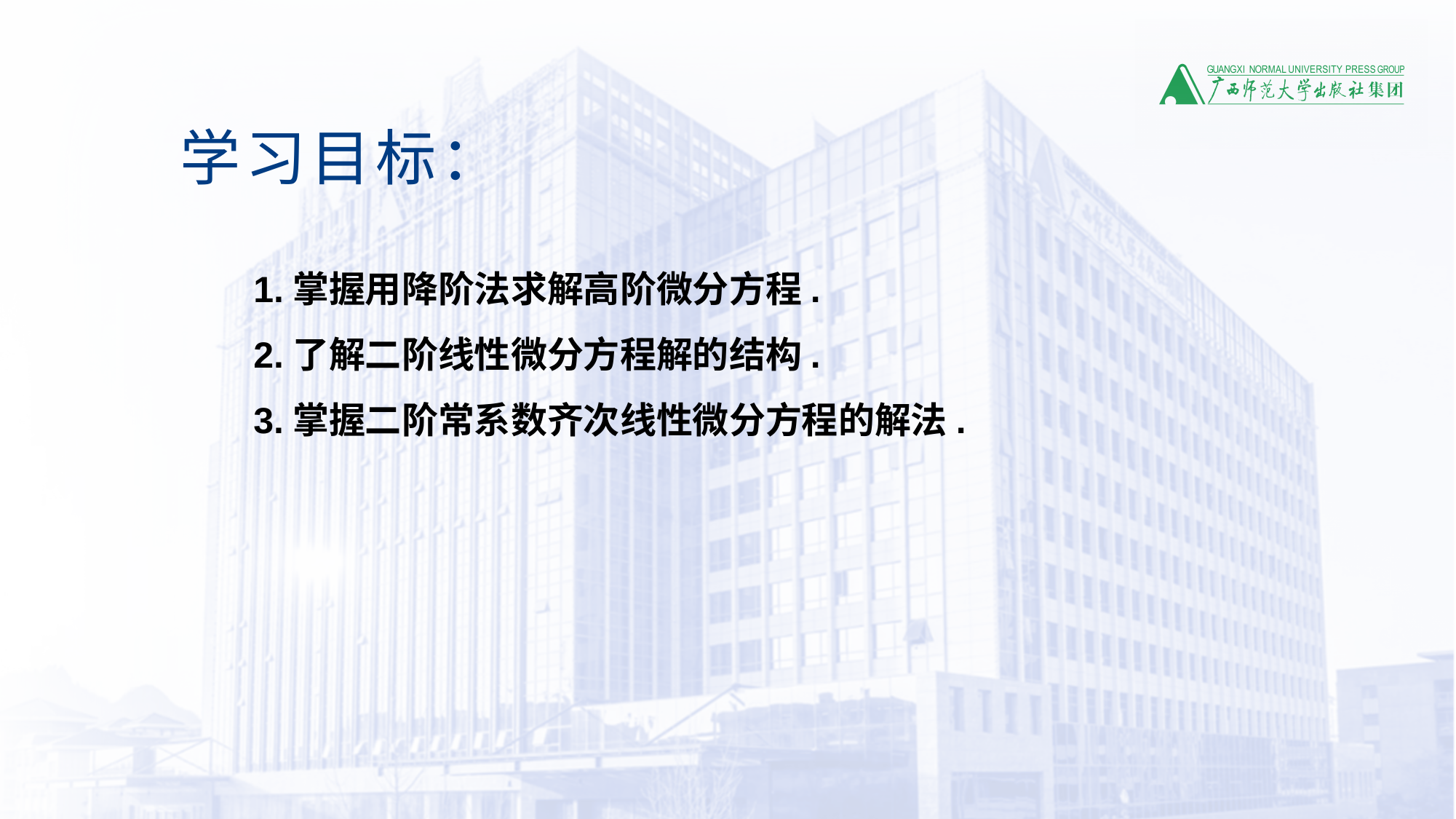

学习目标：
1.掌握用降阶法求解高阶微分方程.
2.了解二阶线性微分方程解的结构.
3.掌握二阶常系数齐次线性微分方程的解法.